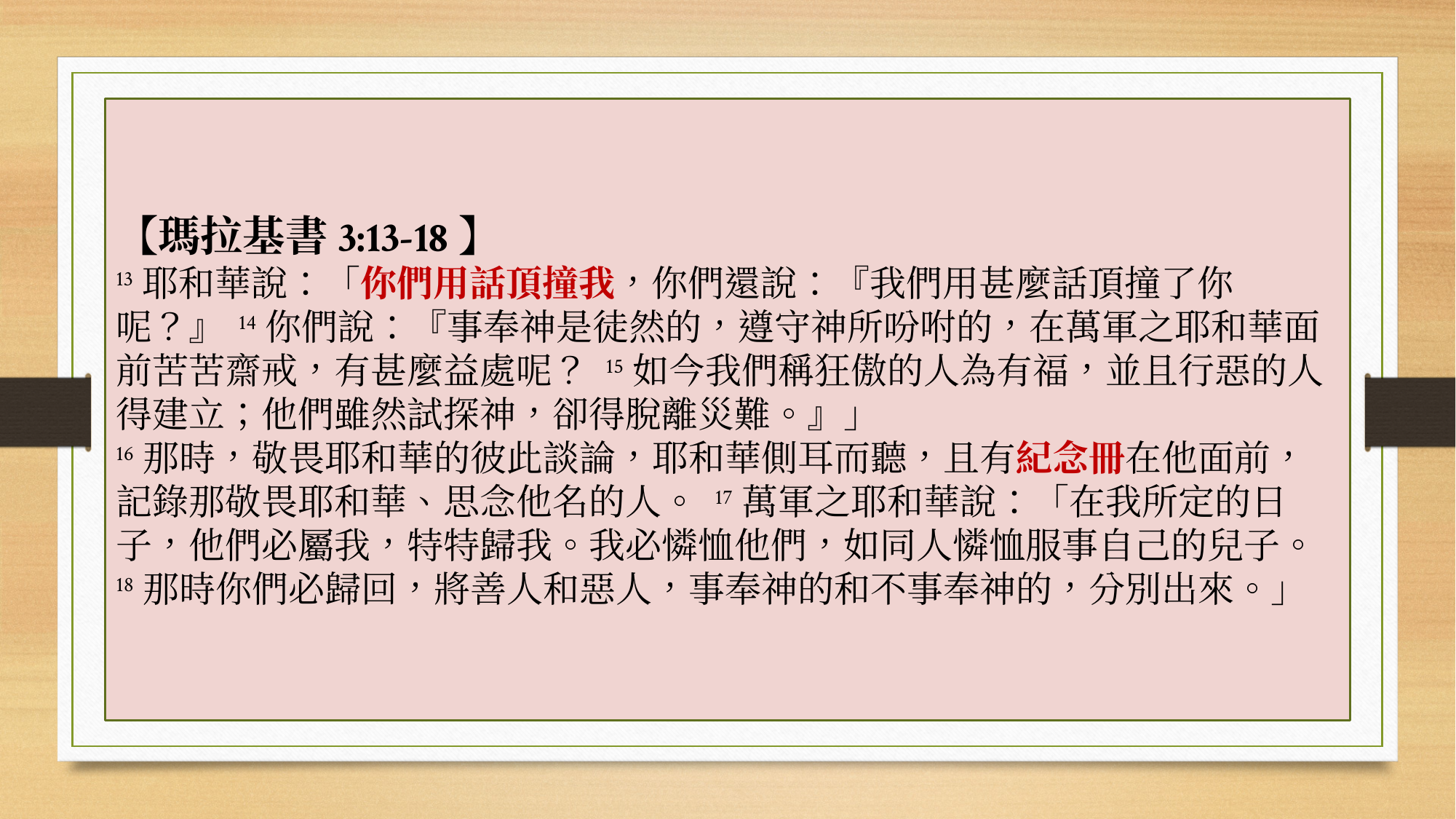

【瑪拉基書3:13-18】
13耶和華說：「你們用話頂撞我，你們還說：『我們用甚麼話頂撞了你呢？』 14你們說：『事奉神是徒然的，遵守神所吩咐的，在萬軍之耶和華面前苦苦齋戒，有甚麼益處呢？ 15如今我們稱狂傲的人為有福，並且行惡的人得建立；他們雖然試探神，卻得脫離災難。』」
16那時，敬畏耶和華的彼此談論，耶和華側耳而聽，且有紀念冊在他面前，記錄那敬畏耶和華、思念他名的人。 17萬軍之耶和華說：「在我所定的日子，他們必屬我，特特歸我。我必憐恤他們，如同人憐恤服事自己的兒子。 18那時你們必歸回，將善人和惡人，事奉神的和不事奉神的，分別出來。」
#